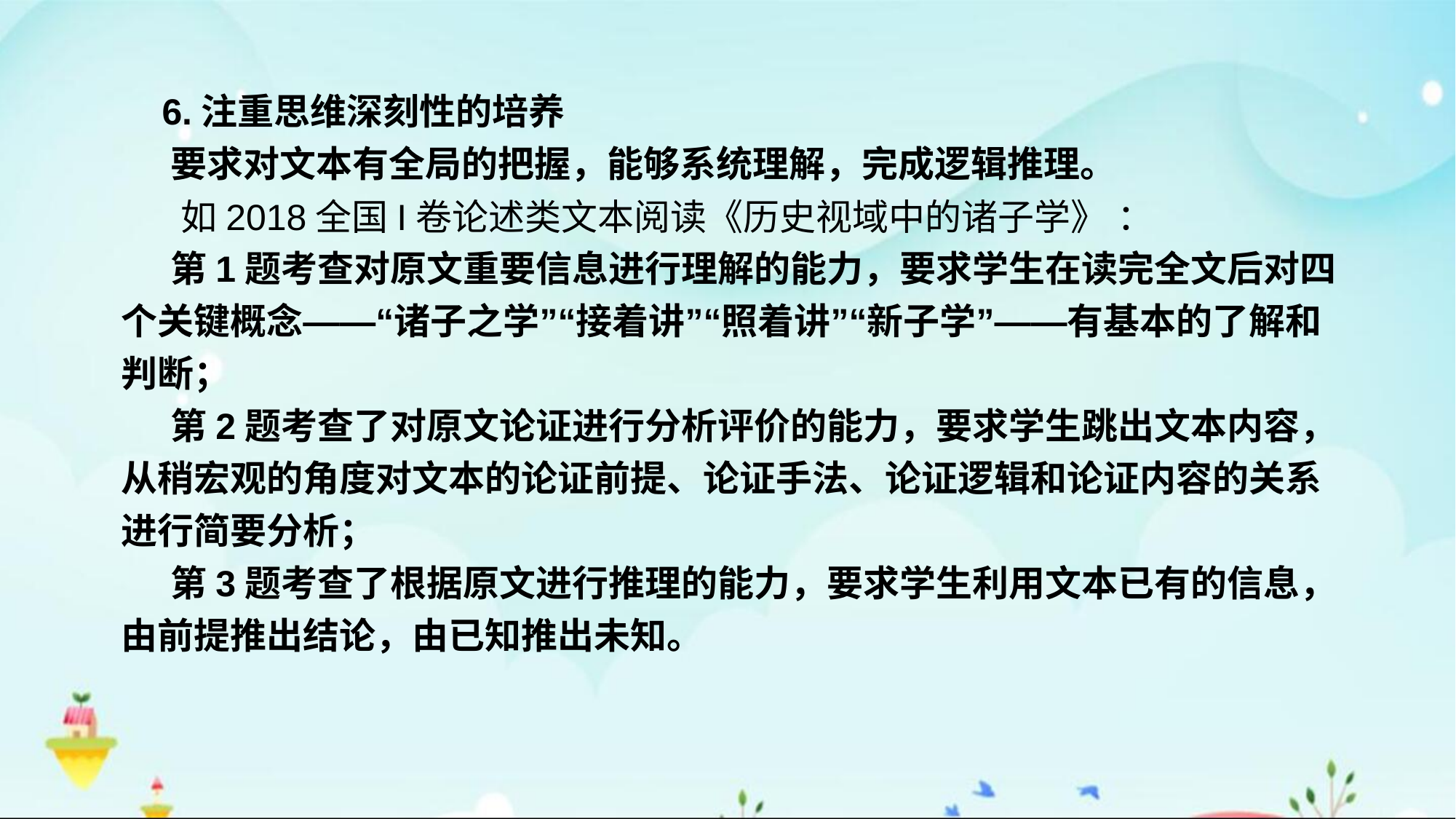

6.注重思维深刻性的培养
    要求对文本有全局的把握，能够系统理解，完成逻辑推理。
     如2018全国I卷论述类文本阅读《历史视域中的诸子学》 ：
    第1题考查对原文重要信息进行理解的能力，要求学生在读完全文后对四个关键概念——“诸子之学”“接着讲”“照着讲”“新子学”——有基本的了解和判断；
    第2题考查了对原文论证进行分析评价的能力，要求学生跳出文本内容，从稍宏观的角度对文本的论证前提、论证手法、论证逻辑和论证内容的关系进行简要分析；
    第3题考查了根据原文进行推理的能力，要求学生利用文本已有的信息，由前提推出结论，由已知推出未知。